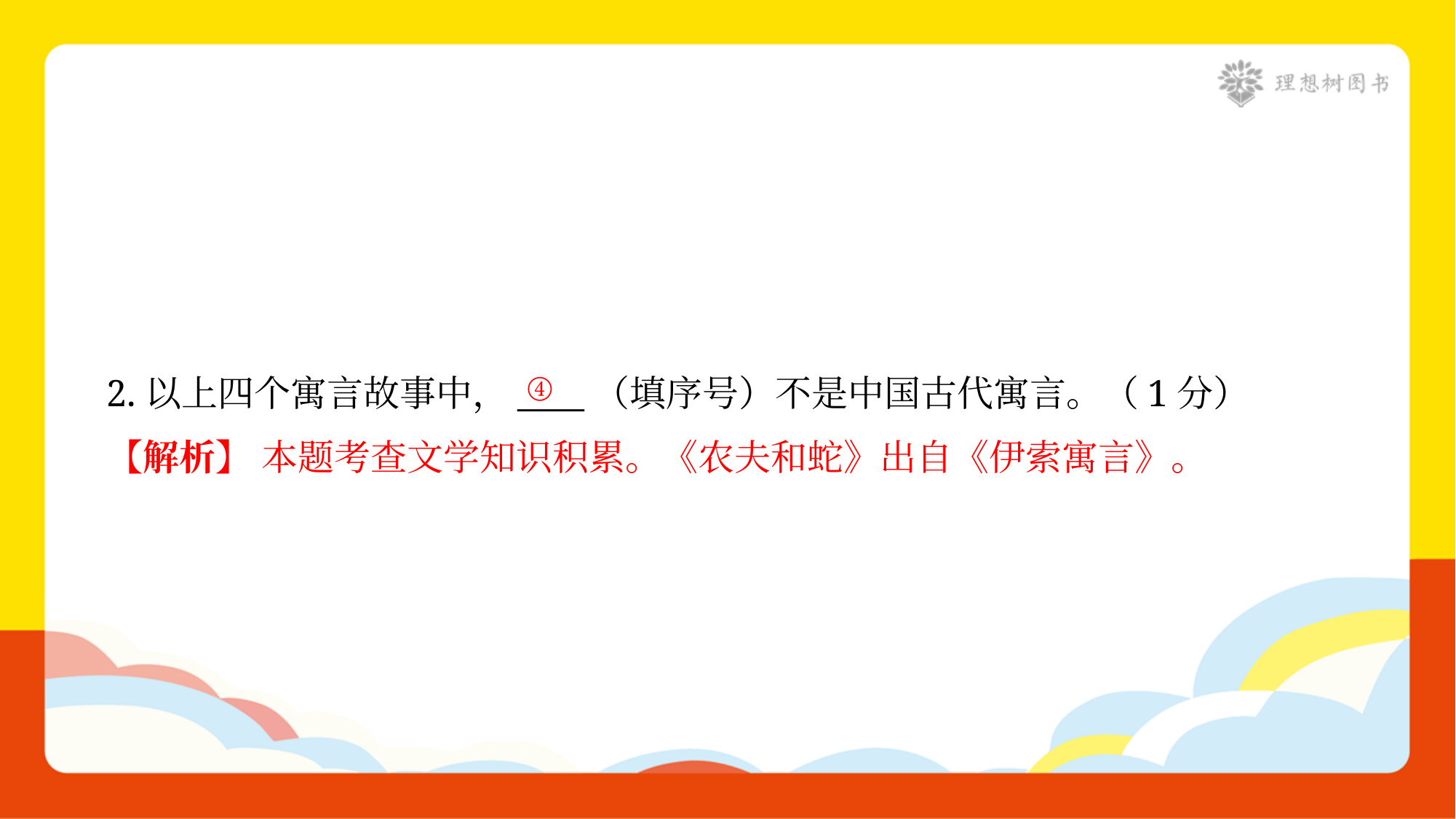

④
2.以上四个寓言故事中，____（填序号）不是中国古代寓言。（1分）
【解析】 本题考查文学知识积累。《农夫和蛇》出自《伊索寓言》。